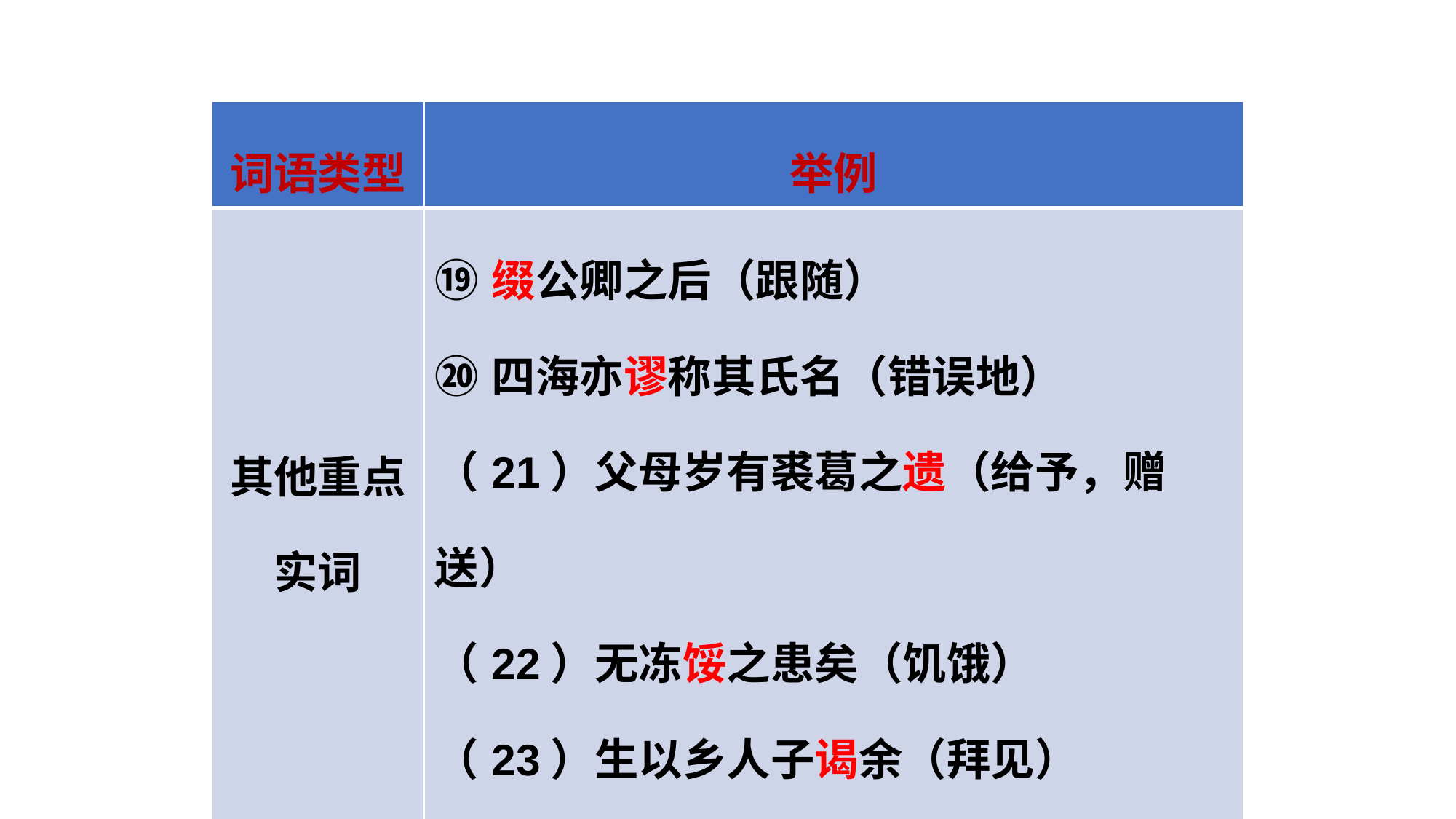

| 词语类型 | 举例 |
| --- | --- |
| 其他重点实词 | ⑲缀公卿之后（跟随） ⑳四海亦谬称其氏名（错误地） （21）父母岁有裘葛之遗（给予，赠送） （22）无冻馁之患矣（饥饿） （23）生以乡人子谒余（拜见） （24）诋我夸际遇之盛而骄乡人者（诋毁，毁谤） |